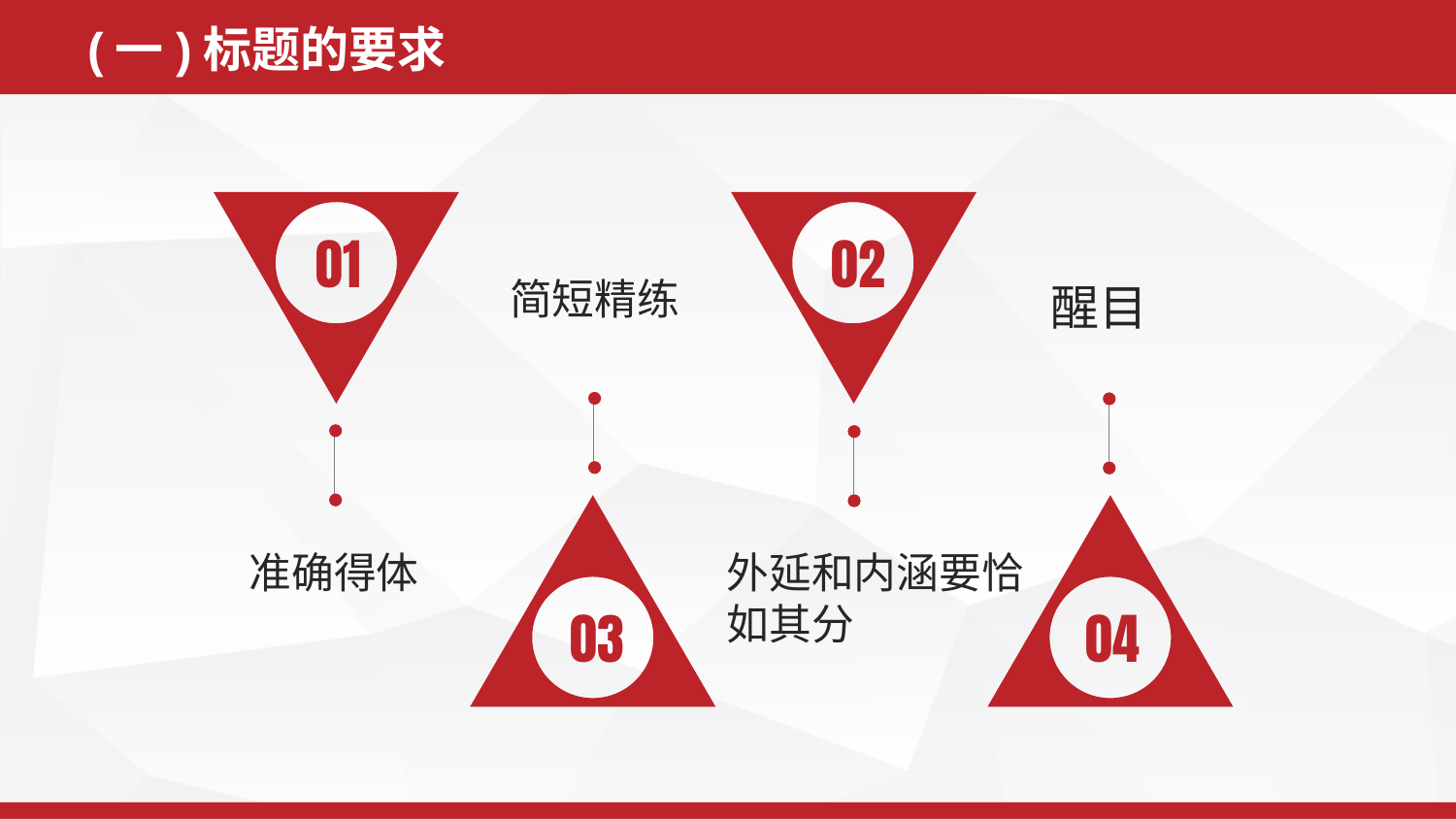

(一)标题的要求

01

02
简短精练
醒目

03

04
外延和内涵要恰如其分
准确得体